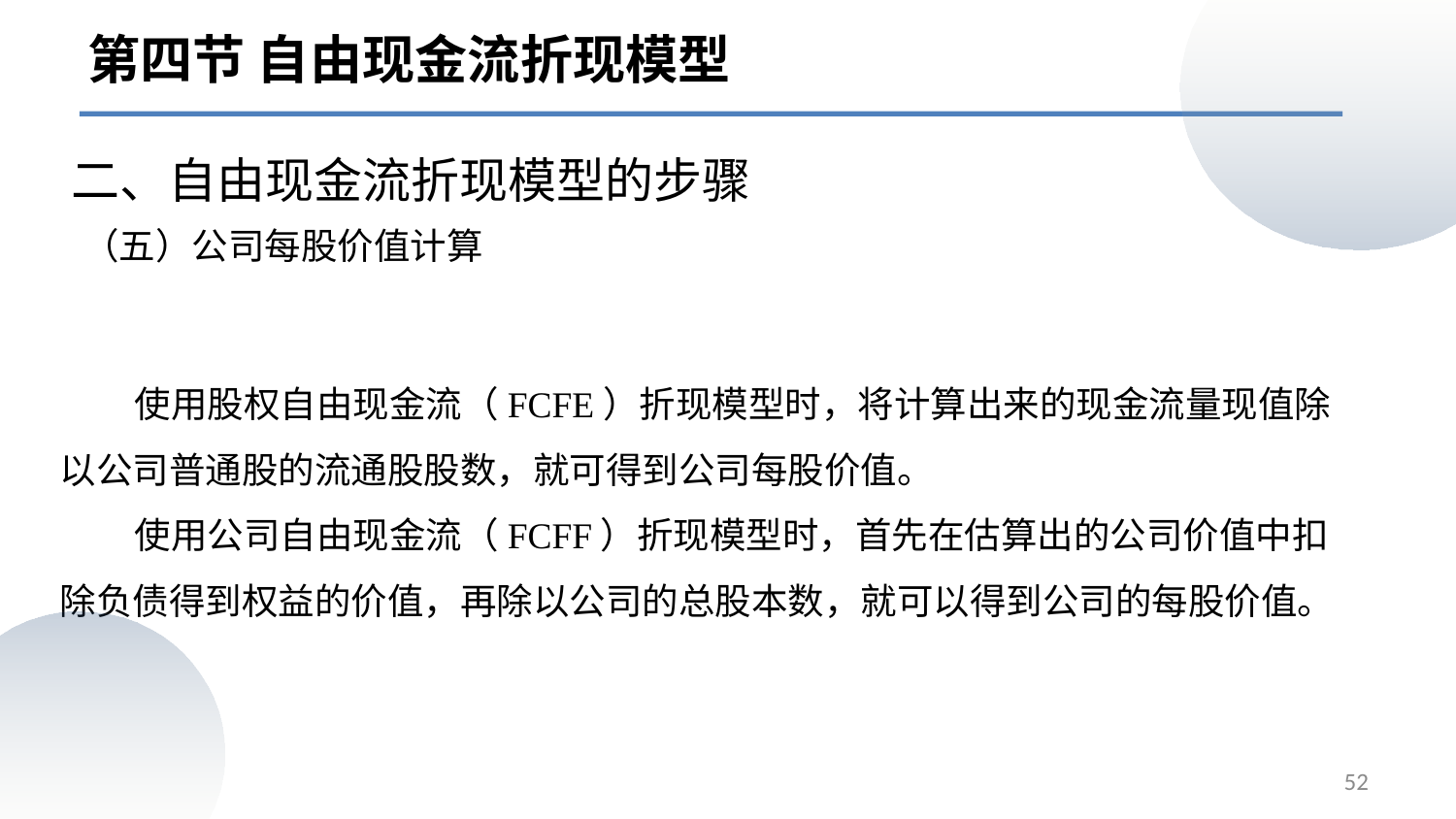

第四节 自由现金流折现模型
二、自由现金流折现模型的步骤
（五）公司每股价值计算
        使用股权自由现金流（FCFE）折现模型时，将计算出来的现金流量现值除以公司普通股的流通股股数，就可得到公司每股价值。
        使用公司自由现金流（FCFF）折现模型时，首先在估算出的公司价值中扣除负债得到权益的价值，再除以公司的总股本数，就可以得到公司的每股价值。

52